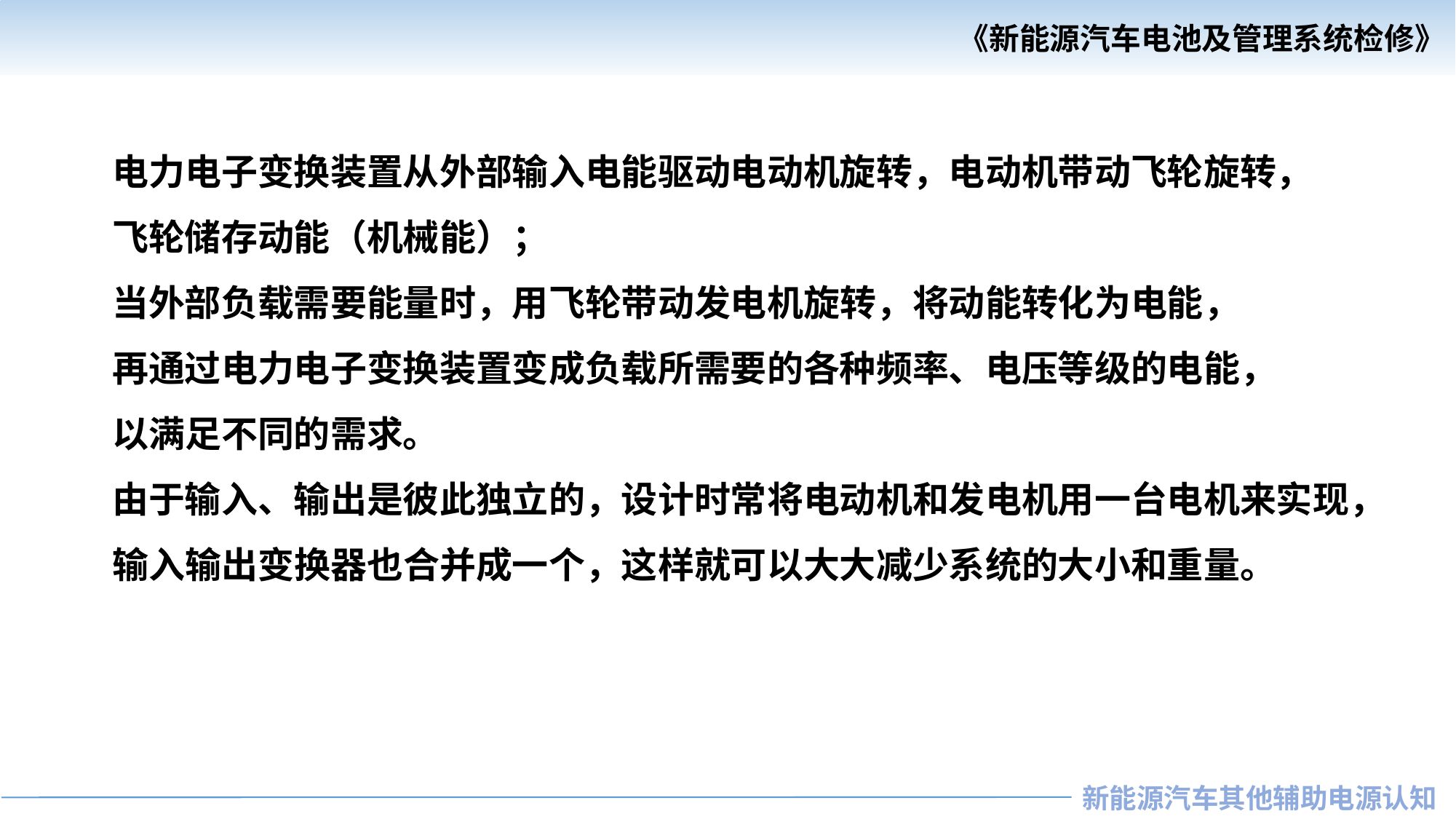

电力电子变换装置从外部输入电能驱动电动机旋转，电动机带动飞轮旋转，
飞轮储存动能（机械能）；
当外部负载需要能量时，用飞轮带动发电机旋转，将动能转化为电能，
再通过电力电子变换装置变成负载所需要的各种频率、电压等级的电能，
以满足不同的需求。
由于输入、输出是彼此独立的，设计时常将电动机和发电机用一台电机来实现，输入输出变换器也合并成一个，这样就可以大大减少系统的大小和重量。